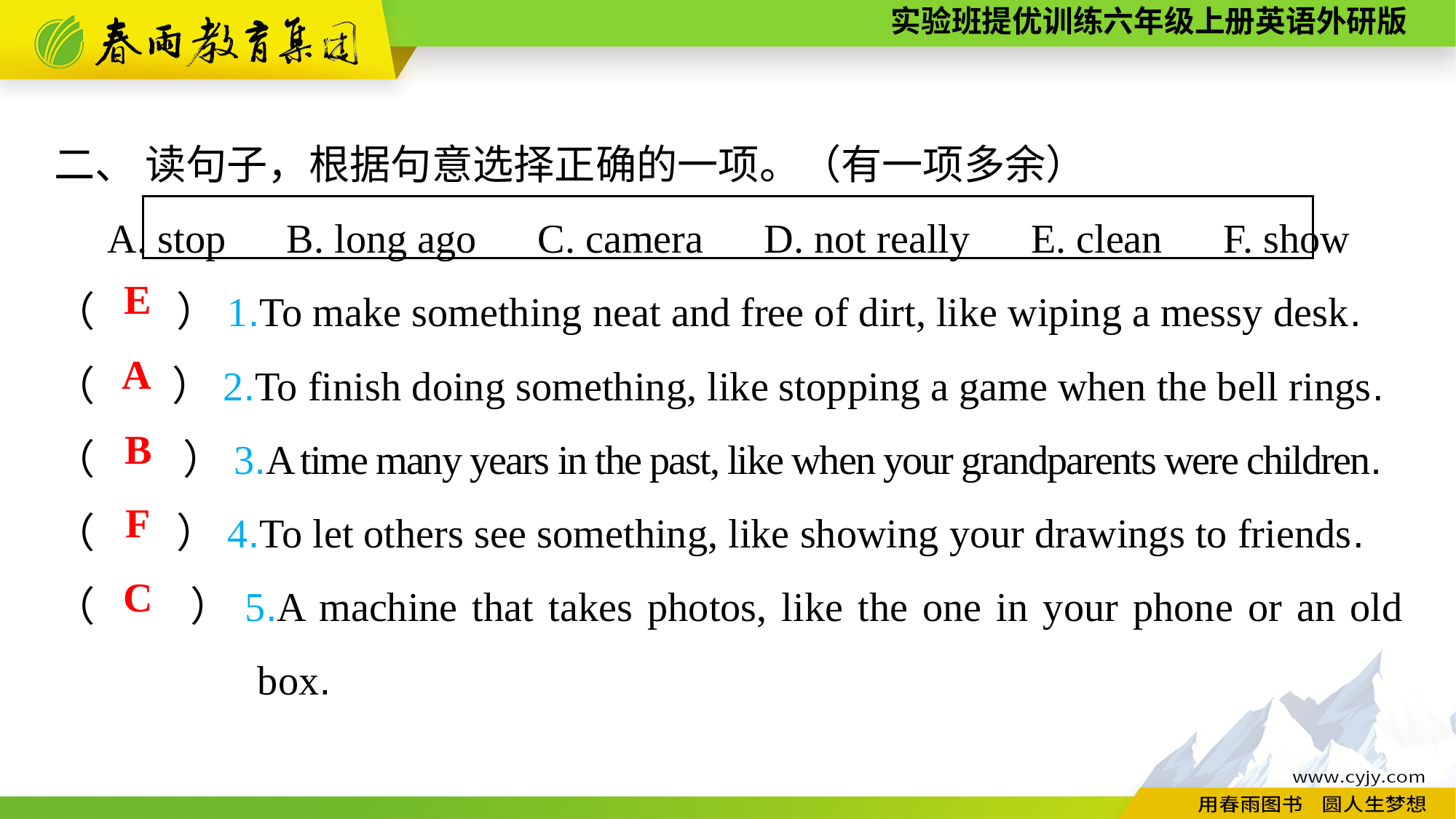

二、 读句子，根据句意选择正确的一项。（有一项多余）
A. stop　B. long ago　C. camera　D. not really　E. clean　F. show
（　　）1.To make something neat and free of dirt, like wiping a messy desk.
（　    ）2.To finish doing something, like stopping a game when the bell rings.
（　　 ）3.A time many years in the past, like when your grandparents were children.
（　　）4.To let others see something, like showing your drawings to friends.
（　　）5.A machine that takes photos, like the one in your phone or an old box.

E
A
B
F
C